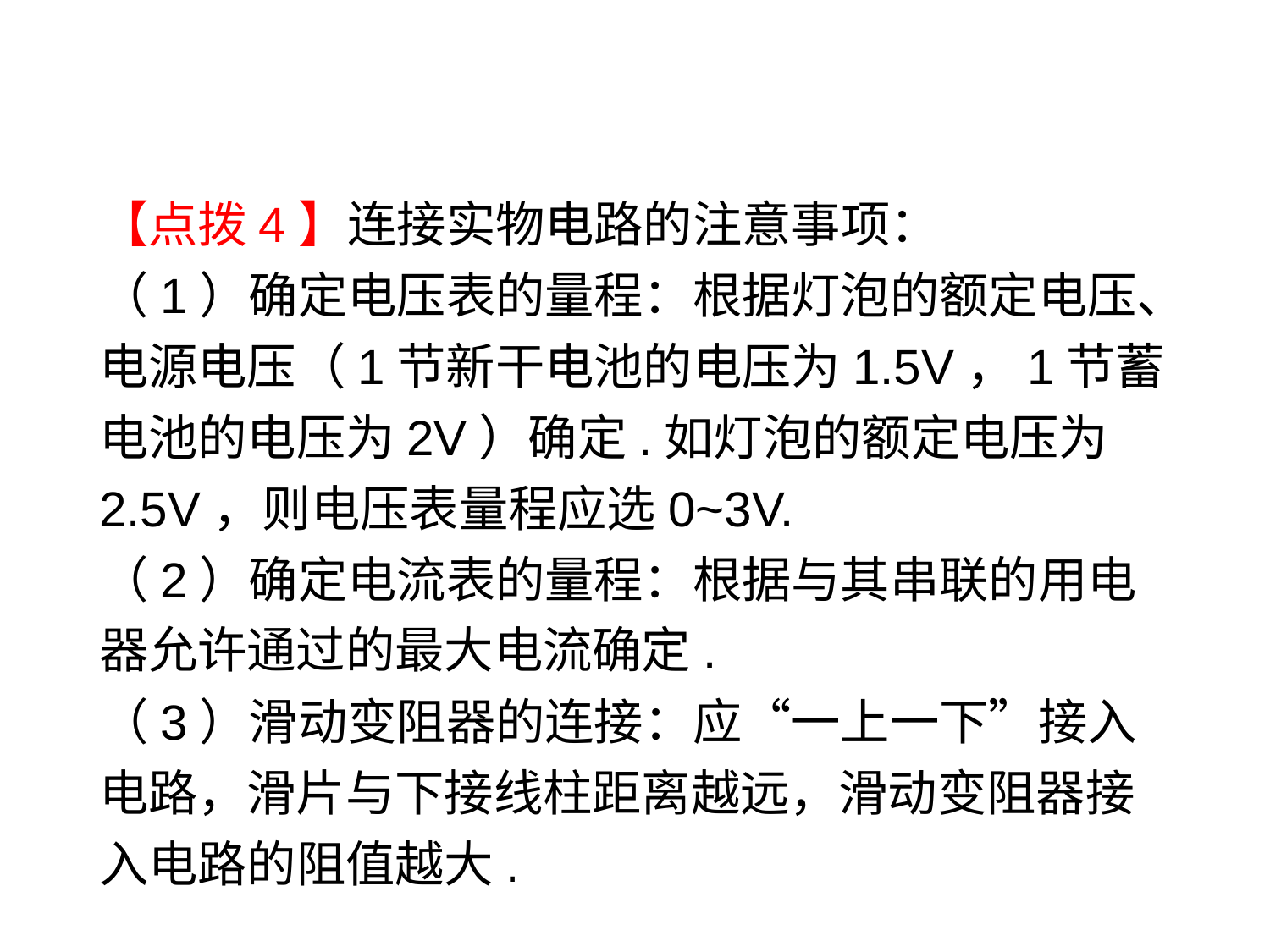

【点拨4】连接实物电路的注意事项：
（1）确定电压表的量程：根据灯泡的额定电压、电源电压（1节新干电池的电压为1.5V，1节蓄电池的电压为2V）确定.如灯泡的额定电压为2.5V，则电压表量程应选0~3V.
（2）确定电流表的量程：根据与其串联的用电器允许通过的最大电流确定.
（3）滑动变阻器的连接：应“一上一下”接入电路，滑片与下接线柱距离越远，滑动变阻器接入电路的阻值越大.